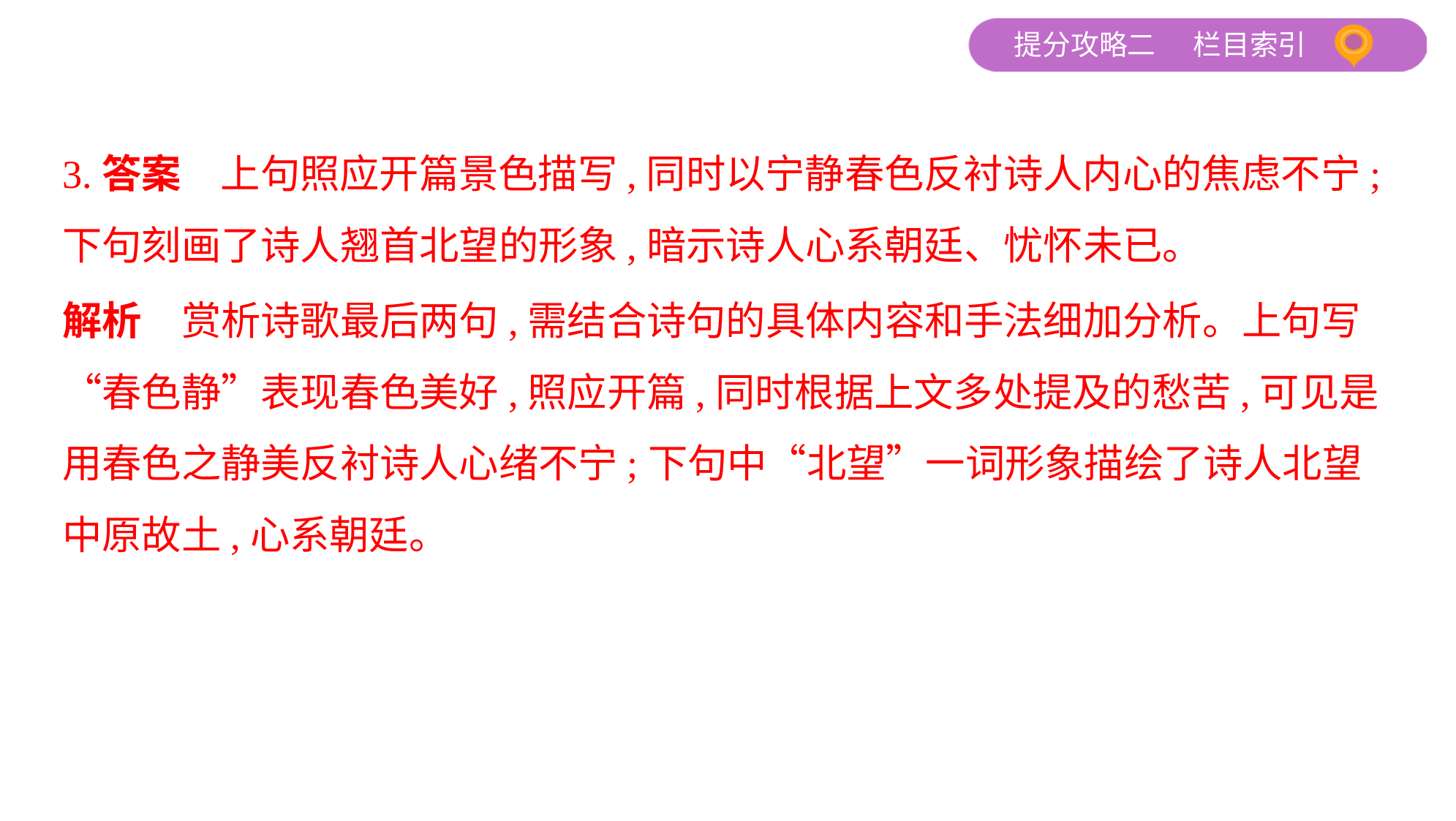

3.答案　上句照应开篇景色描写,同时以宁静春色反衬诗人内心的焦虑不宁;
下句刻画了诗人翘首北望的形象,暗示诗人心系朝廷、忧怀未已。
解析　赏析诗歌最后两句,需结合诗句的具体内容和手法细加分析。上句写
“春色静”表现春色美好,照应开篇,同时根据上文多处提及的愁苦,可见是
用春色之静美反衬诗人心绪不宁;下句中“北望”一词形象描绘了诗人北望
中原故土,心系朝廷。